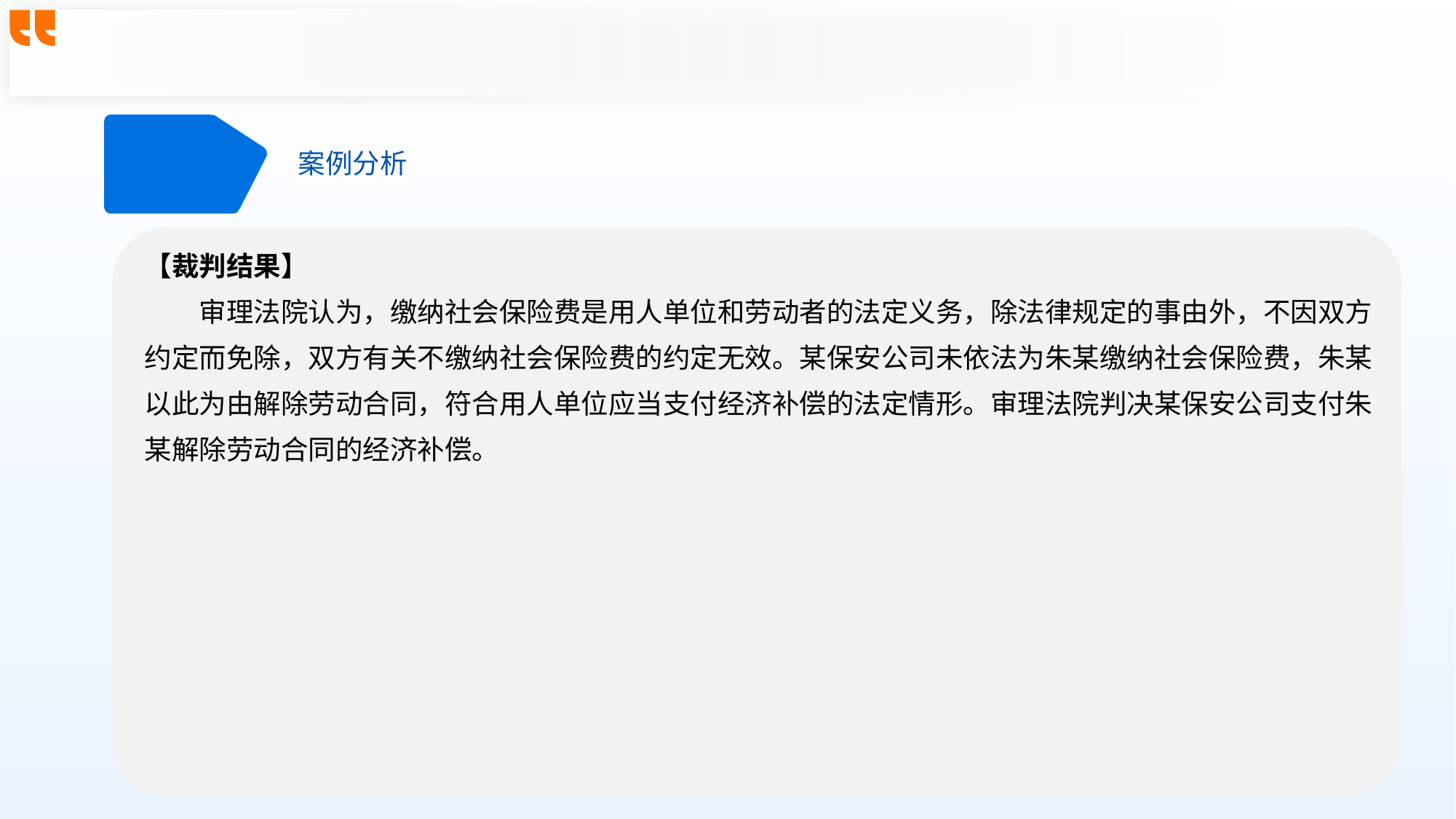

案例分析

【裁判结果】
　　审理法院认为，缴纳社会保险费是用人单位和劳动者的法定义务，除法律规定的事由外，不因双方约定而免除，双方有关不缴纳社会保险费的约定无效。某保安公司未依法为朱某缴纳社会保险费，朱某以此为由解除劳动合同，符合用人单位应当支付经济补偿的法定情形。审理法院判决某保安公司支付朱某解除劳动合同的经济补偿。